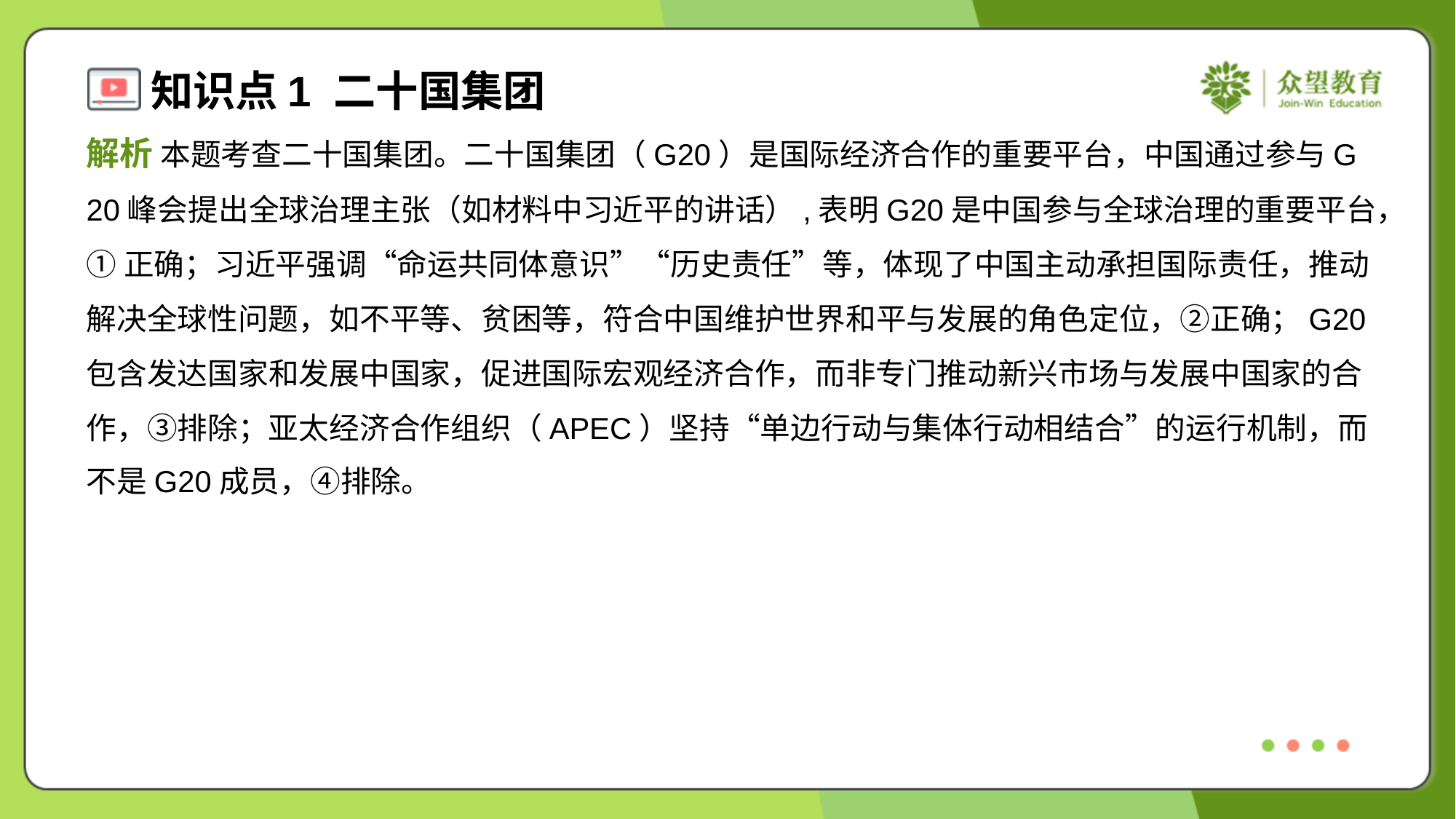

解析 本题考查二十国集团。二十国集团（G20）是国际经济合作的重要平台，中国通过参与G
20峰会提出全球治理主张（如材料中习近平的讲话）,表明G20是中国参与全球治理的重要平台，
①正确；习近平强调“命运共同体意识”“历史责任”等，体现了中国主动承担国际责任，推动
解决全球性问题，如不平等、贫困等，符合中国维护世界和平与发展的角色定位，②正确；G20
包含发达国家和发展中国家，促进国际宏观经济合作，而非专门推动新兴市场与发展中国家的合
作，③排除；亚太经济合作组织（APEC）坚持“单边行动与集体行动相结合”的运行机制，而
不是G20成员，④排除。